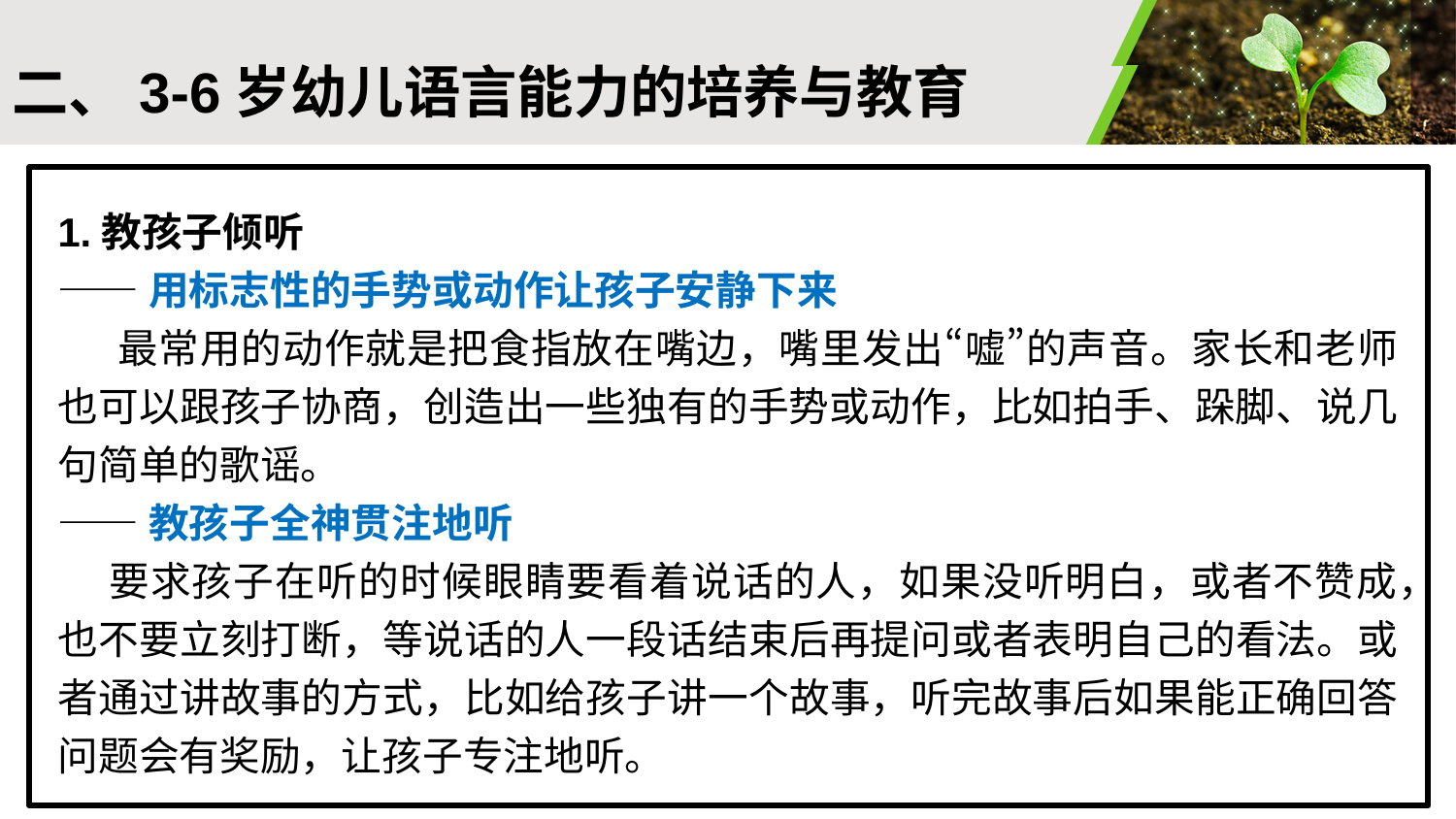

#
二、3-6岁幼儿语言能力的培养与教育

1.教孩子倾听
——用标志性的手势或动作让孩子安静下来
    最常用的动作就是把食指放在嘴边，嘴里发出“嘘”的声音。家长和老师也可以跟孩子协商，创造出一些独有的手势或动作，比如拍手、跺脚、说几句简单的歌谣。
——教孩子全神贯注地听
    要求孩子在听的时候眼睛要看着说话的人，如果没听明白，或者不赞成，也不要立刻打断，等说话的人一段话结束后再提问或者表明自己的看法。或者通过讲故事的方式，比如给孩子讲一个故事，听完故事后如果能正确回答问题会有奖励，让孩子专注地听。